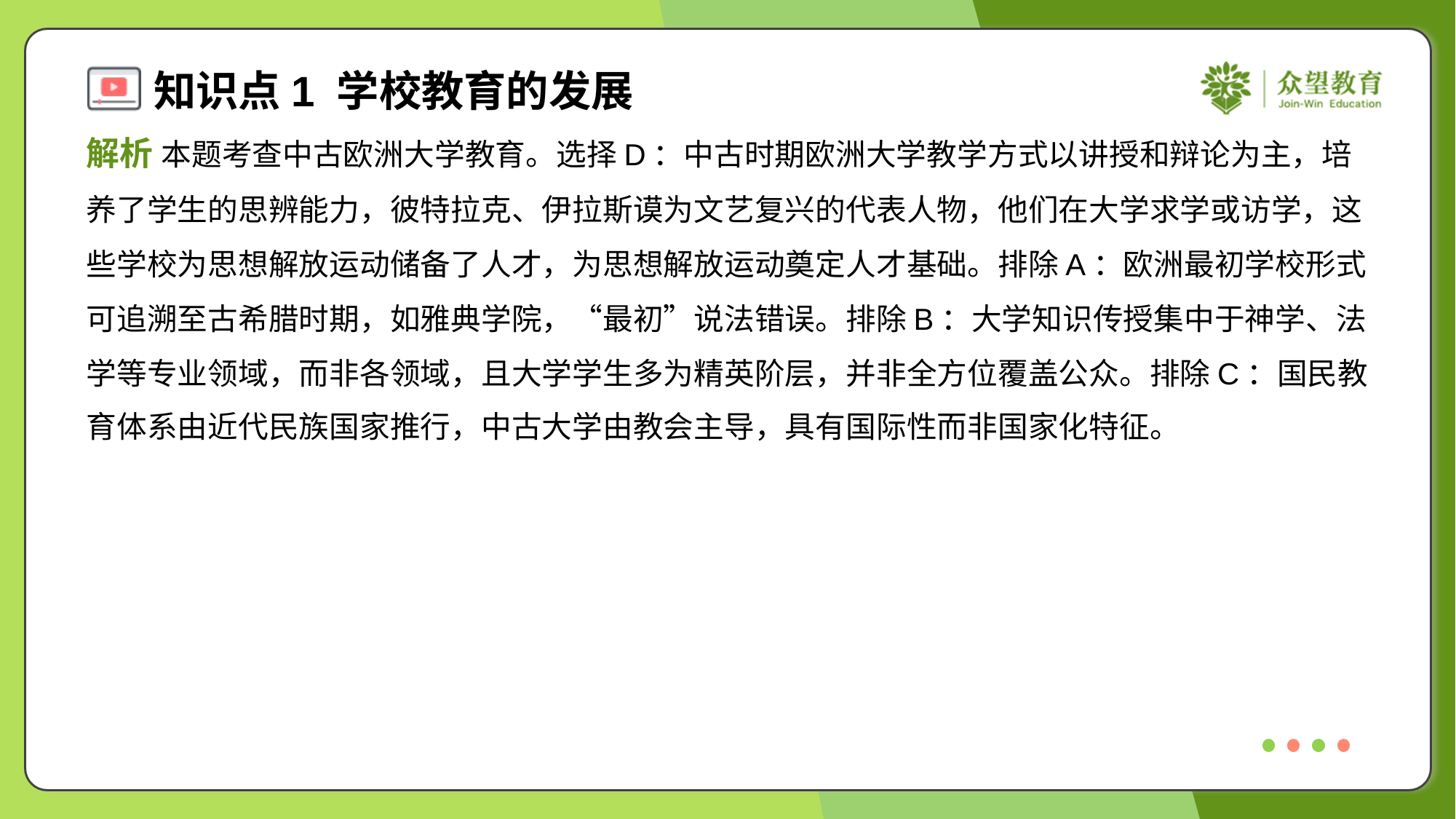

解析 本题考查中古欧洲大学教育。选择D：中古时期欧洲大学教学方式以讲授和辩论为主，培
养了学生的思辨能力，彼特拉克、伊拉斯谟为文艺复兴的代表人物，他们在大学求学或访学，这
些学校为思想解放运动储备了人才，为思想解放运动奠定人才基础。排除A：欧洲最初学校形式
可追溯至古希腊时期，如雅典学院，“最初”说法错误。排除B：大学知识传授集中于神学、法
学等专业领域，而非各领域，且大学学生多为精英阶层，并非全方位覆盖公众。排除C：国民教
育体系由近代民族国家推行，中古大学由教会主导，具有国际性而非国家化特征。